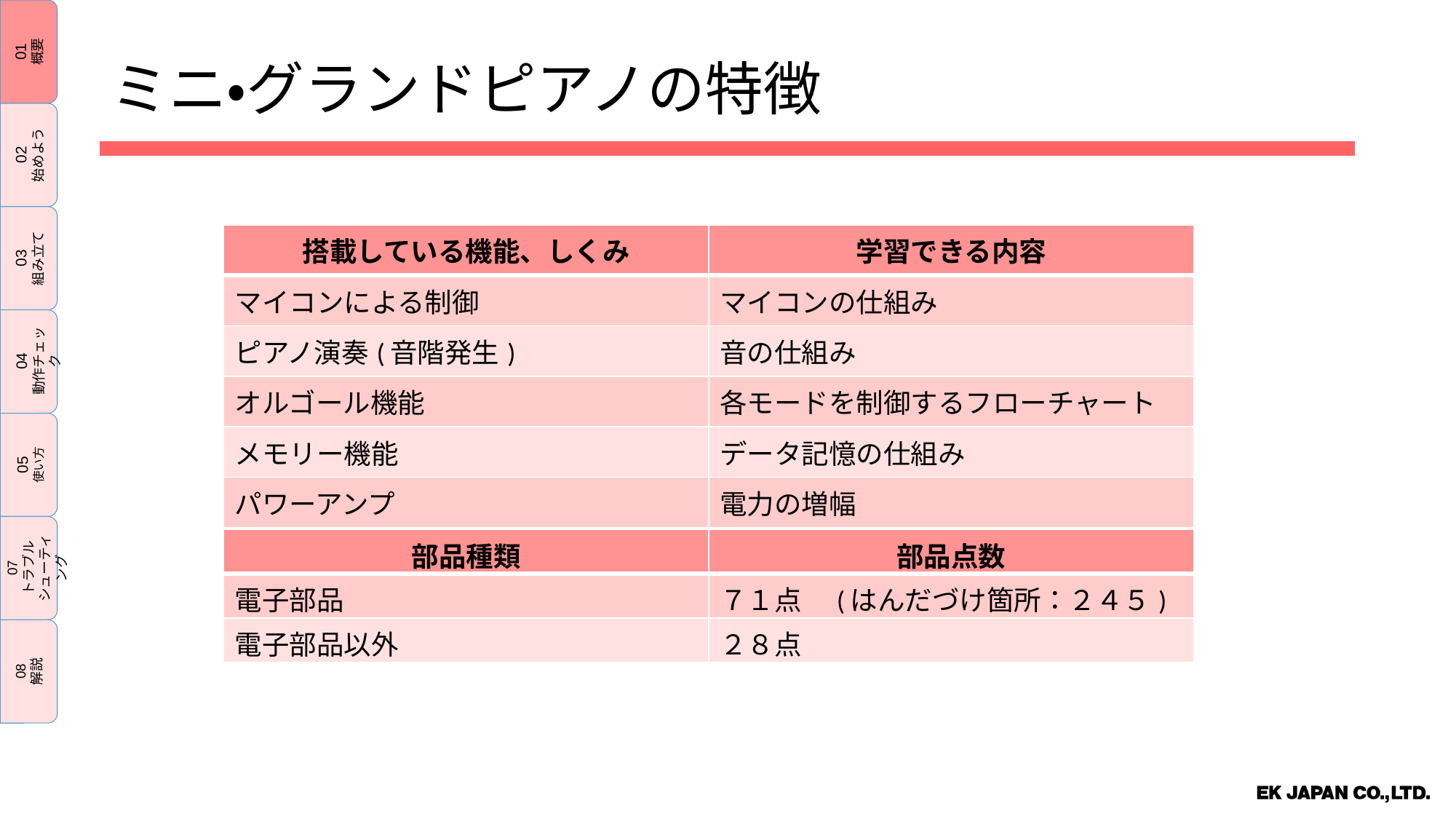

01
概要

02
始めよう

03
組み立て

04
動作チェック

05
使い方
07
トラブル
シューティング

08
解説
ミニ・グランドピアノの特徴
| 搭載している機能、しくみ | 学習できる内容 |
| --- | --- |
| マイコンによる制御 | マイコンの仕組み |
| ピアノ演奏(音階発生) | 音の仕組み |
| オルゴール機能 | 各モードを制御するフローチャート |
| メモリー機能 | データ記憶の仕組み |
| パワーアンプ | 電力の増幅 |
| 部品種類 | 部品点数 |
| --- | --- |
| 電子部品 | ７１点　(はんだづけ箇所：２４５) |
| 電子部品以外 | ２８点 |